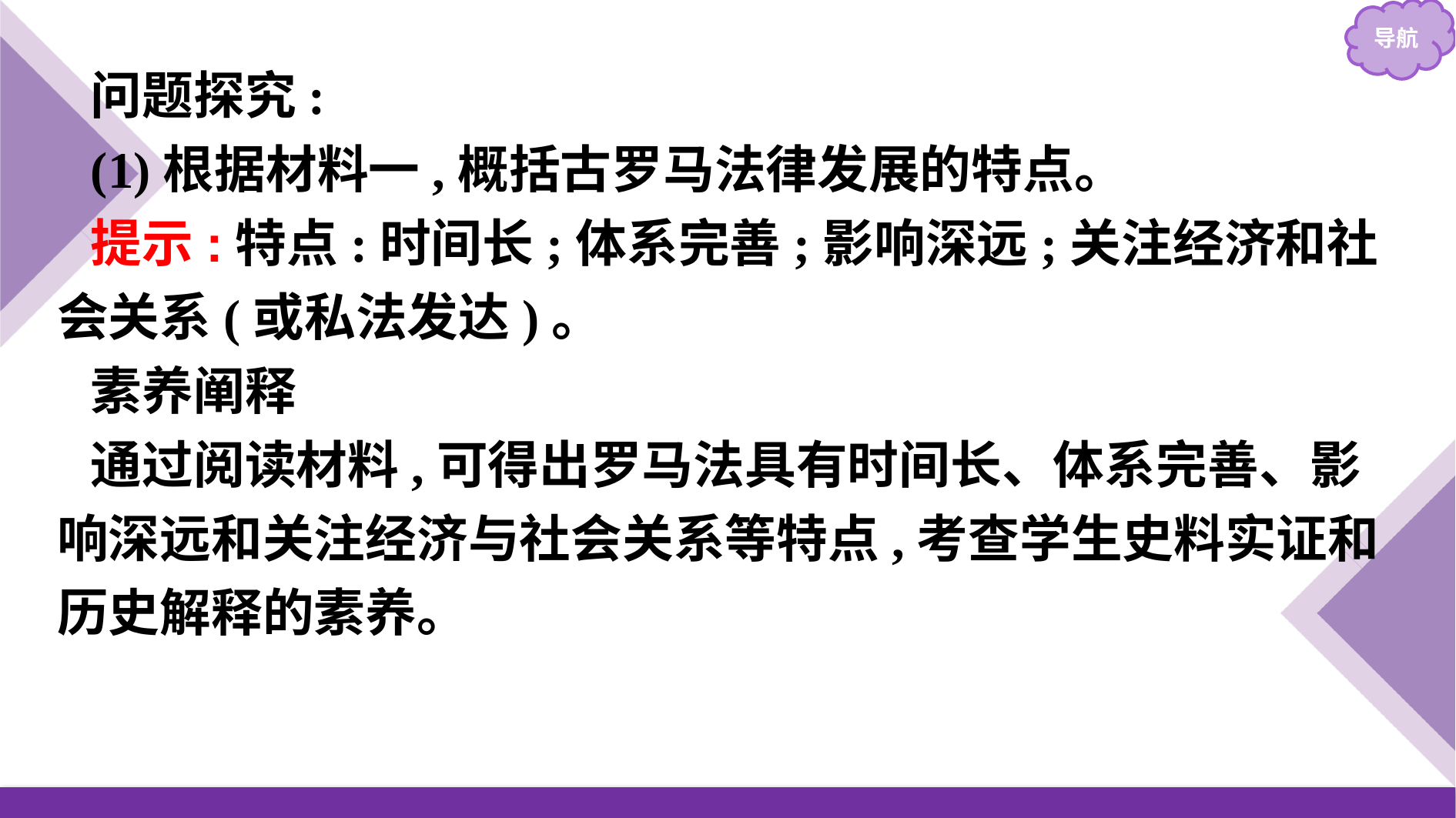

问题探究:
(1)根据材料一,概括古罗马法律发展的特点。
提示:特点:时间长;体系完善;影响深远;关注经济和社会关系(或私法发达)。
素养阐释
通过阅读材料,可得出罗马法具有时间长、体系完善、影响深远和关注经济与社会关系等特点,考查学生史料实证和历史解释的素养。